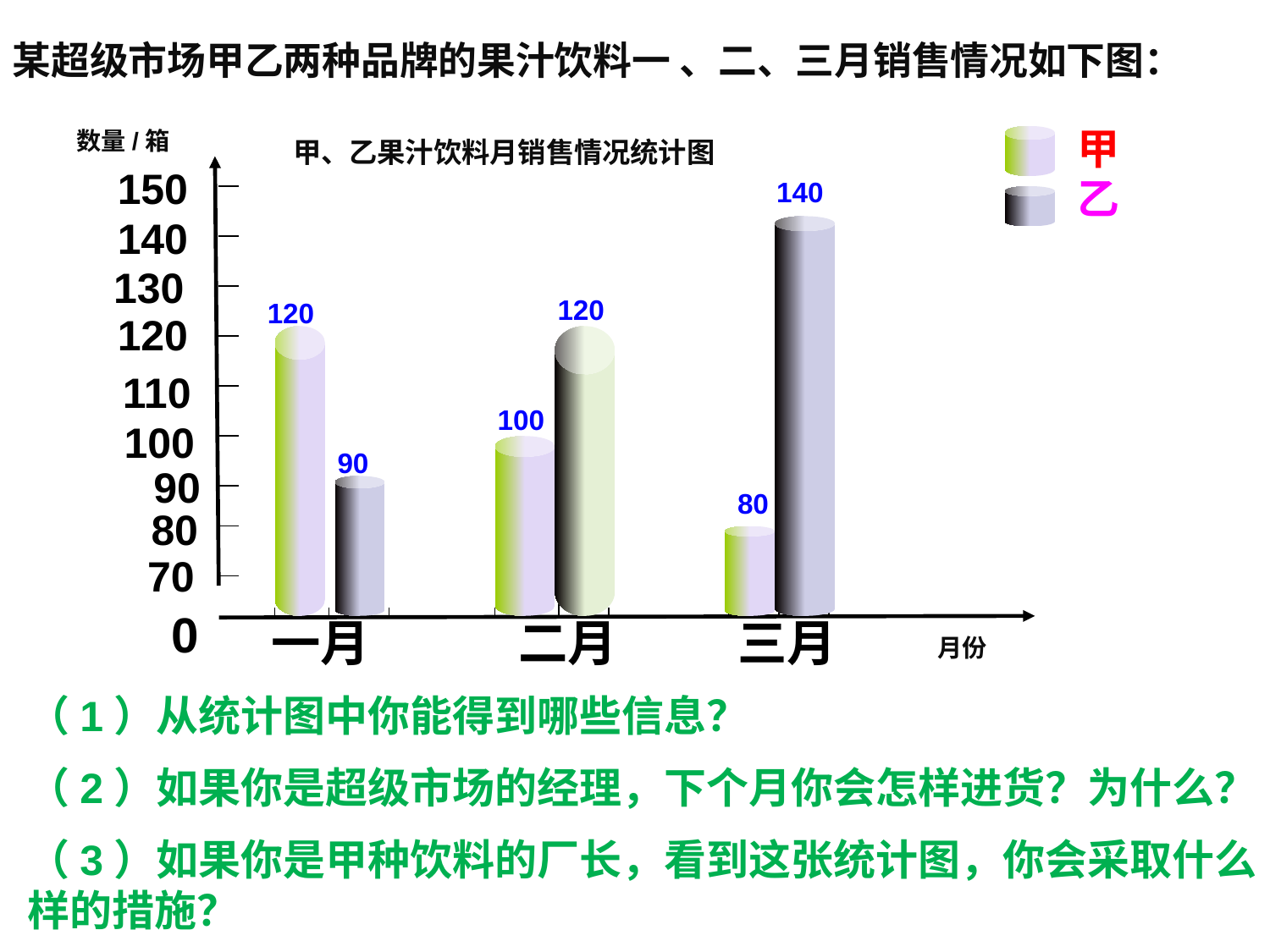

某超级市场甲乙两种品牌的果汁饮料一 、二、三月销售情况如下图：

甲
数量/箱

甲、乙果汁饮料月销售情况统计图
150
乙
140

140

130
120
120
120

110
100
100

90
90

80
80

70

0
一月　　　二月　  　三月
月份
（1）从统计图中你能得到哪些信息？
（2）如果你是超级市场的经理，下个月你会怎样进货？为什么？
（3）如果你是甲种饮料的厂长，看到这张统计图，你会采取什么样的措施？